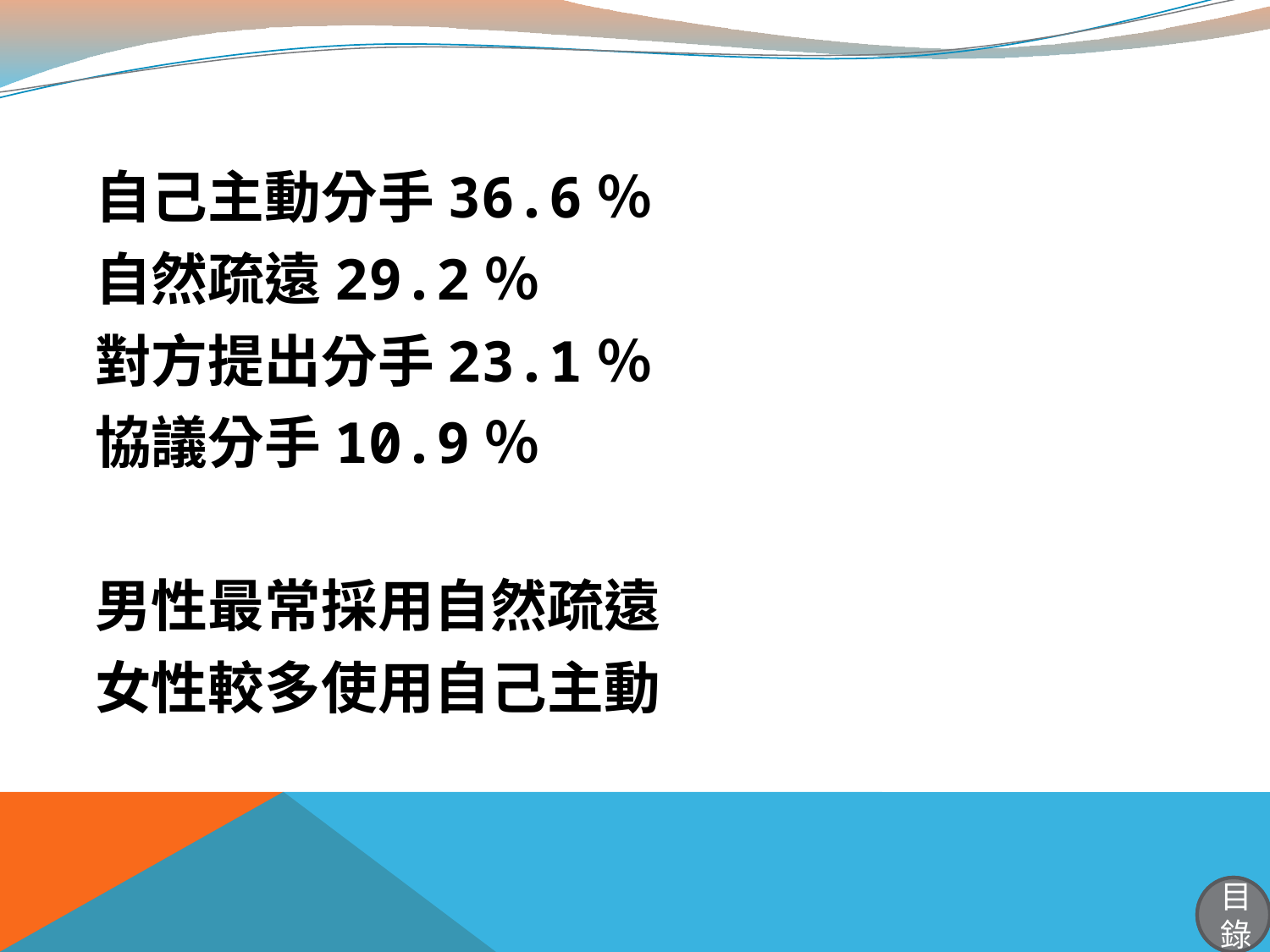

#
自己主動分手36.6％
自然疏遠29.2％
對方提出分手23.1％
協議分手10.9％

男性最常採用自然疏遠
女性較多使用自己主動